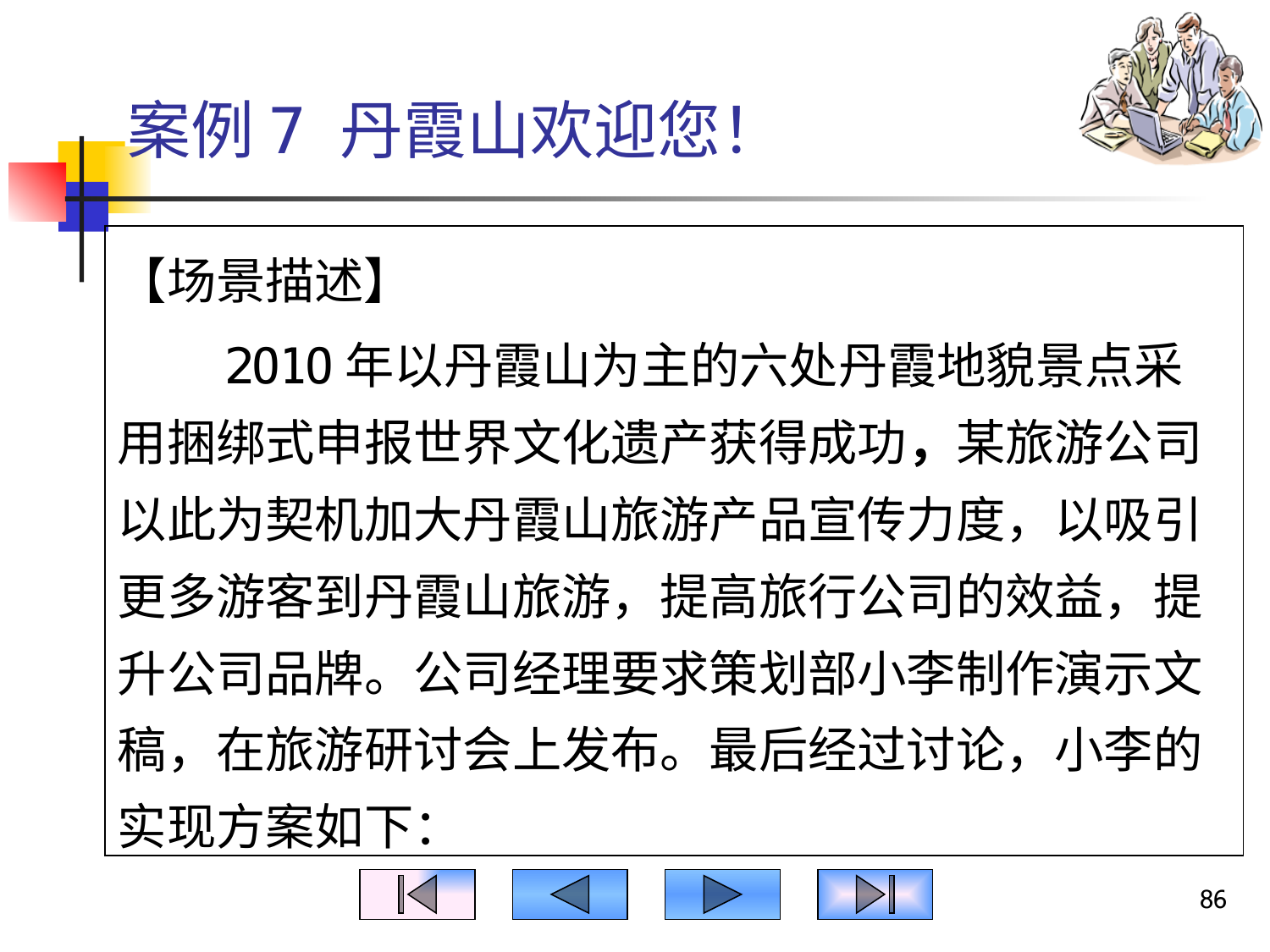

# 案例7 丹霞山欢迎您！
【场景描述】
       2010年以丹霞山为主的六处丹霞地貌景点采用捆绑式申报世界文化遗产获得成功，某旅游公司以此为契机加大丹霞山旅游产品宣传力度，以吸引更多游客到丹霞山旅游，提高旅行公司的效益，提升公司品牌。公司经理要求策划部小李制作演示文稿，在旅游研讨会上发布。最后经过讨论，小李的实现方案如下：

86